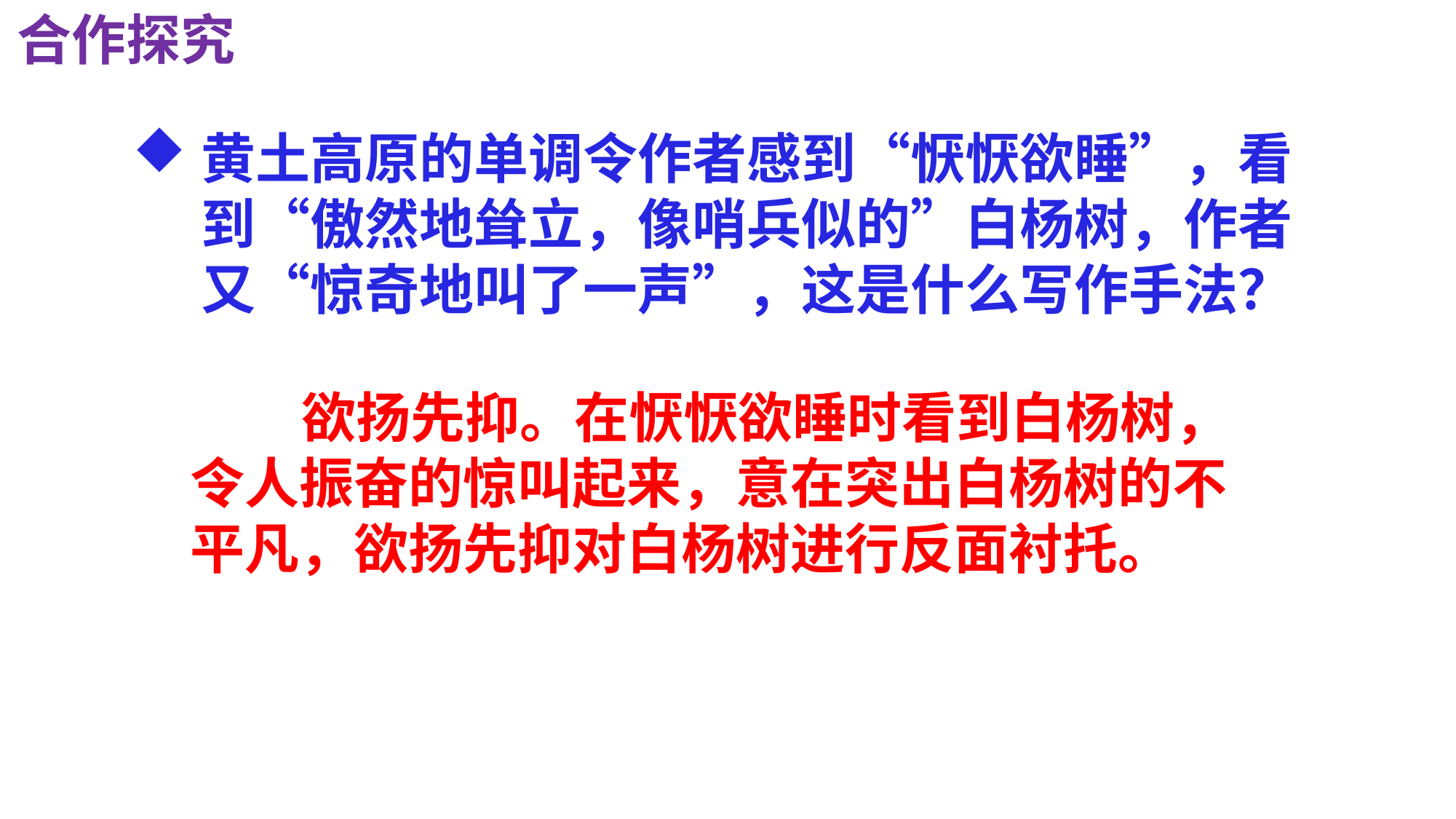

合作探究
# 黄土高原的单调令作者感到“恹恹欲睡”，看到“傲然地耸立，像哨兵似的”白杨树，作者又“惊奇地叫了一声”，这是什么写作手法？
        欲扬先抑。在恹恹欲睡时看到白杨树，令人振奋的惊叫起来，意在突出白杨树的不平凡，欲扬先抑对白杨树进行反面衬托。